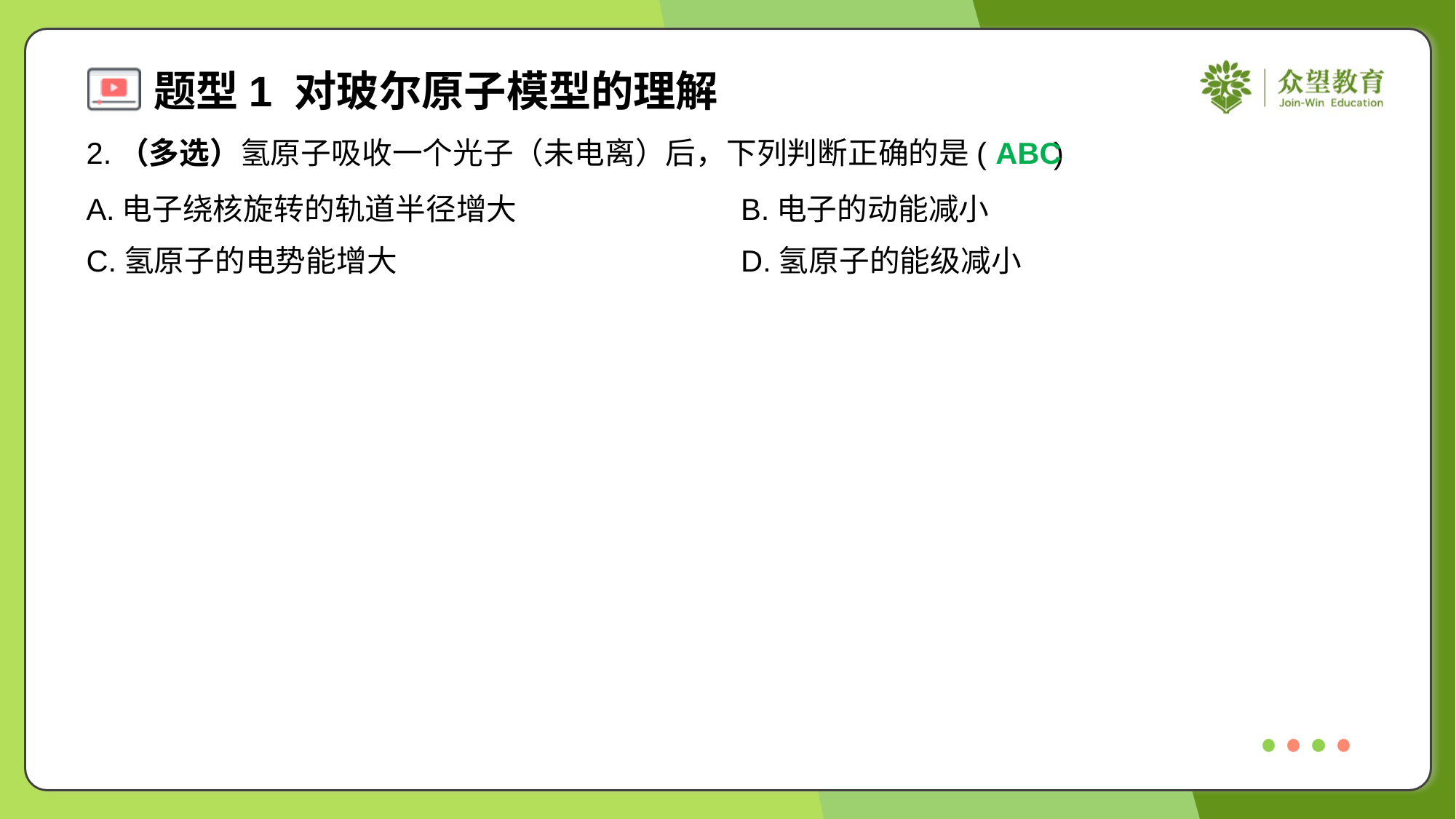

2.（多选）氢原子吸收一个光子（未电离）后，下列判断正确的是(        )
ABC
A.电子绕核旋转的轨道半径增大	B.电子的动能减小
C.氢原子的电势能增大	D.氢原子的能级减小